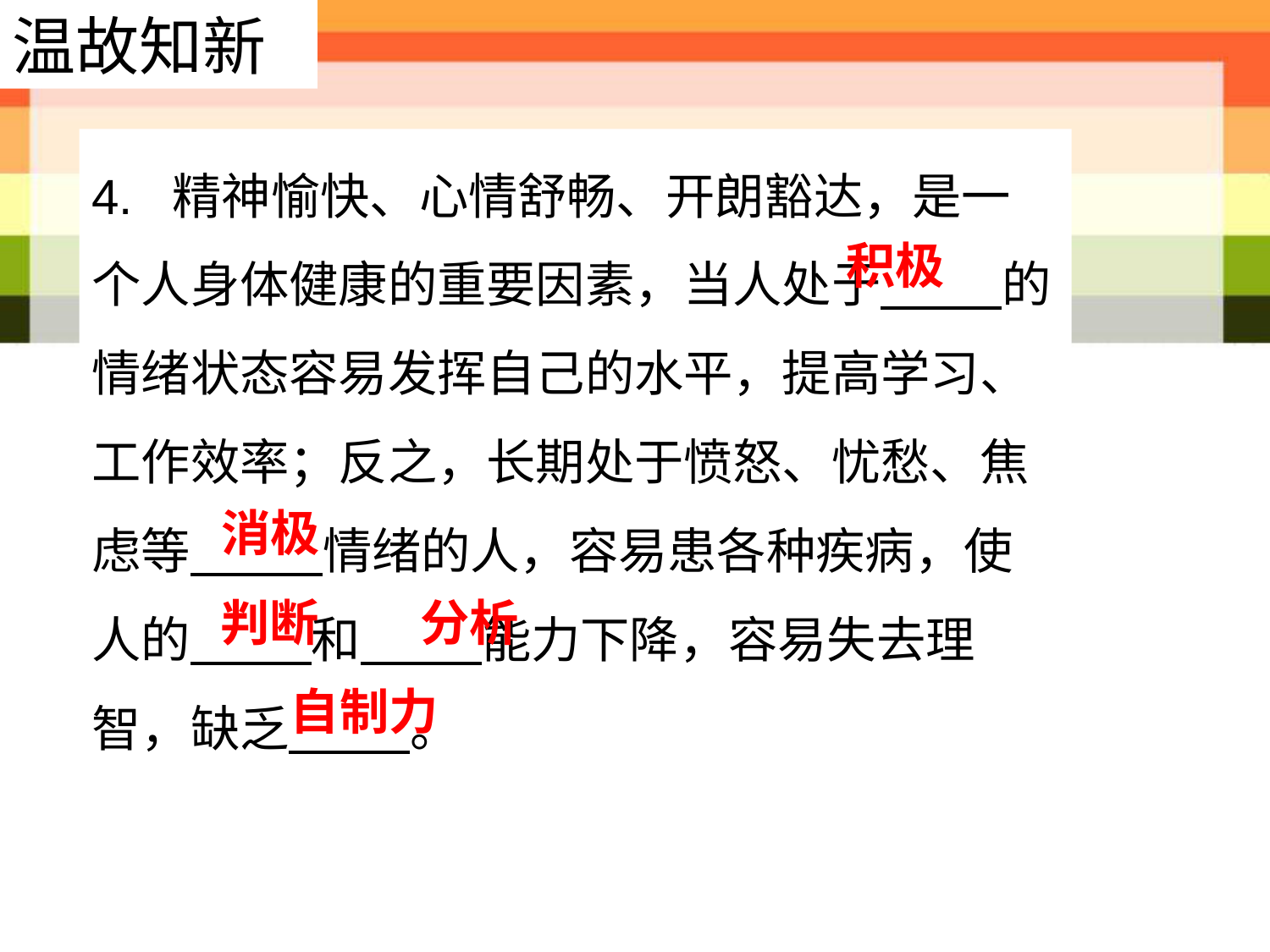

温故知新
4.  精神愉快、心情舒畅、开朗豁达，是一个人身体健康的重要因素，当人处于           的情绪状态容易发挥自己的水平，提高学习、工作效率；反之，长期处于愤怒、忧愁、焦虑等            情绪的人，容易患各种疾病，使人的           和           能力下降，容易失去理智，缺乏           。
积极
消极
判断
分析
自制力